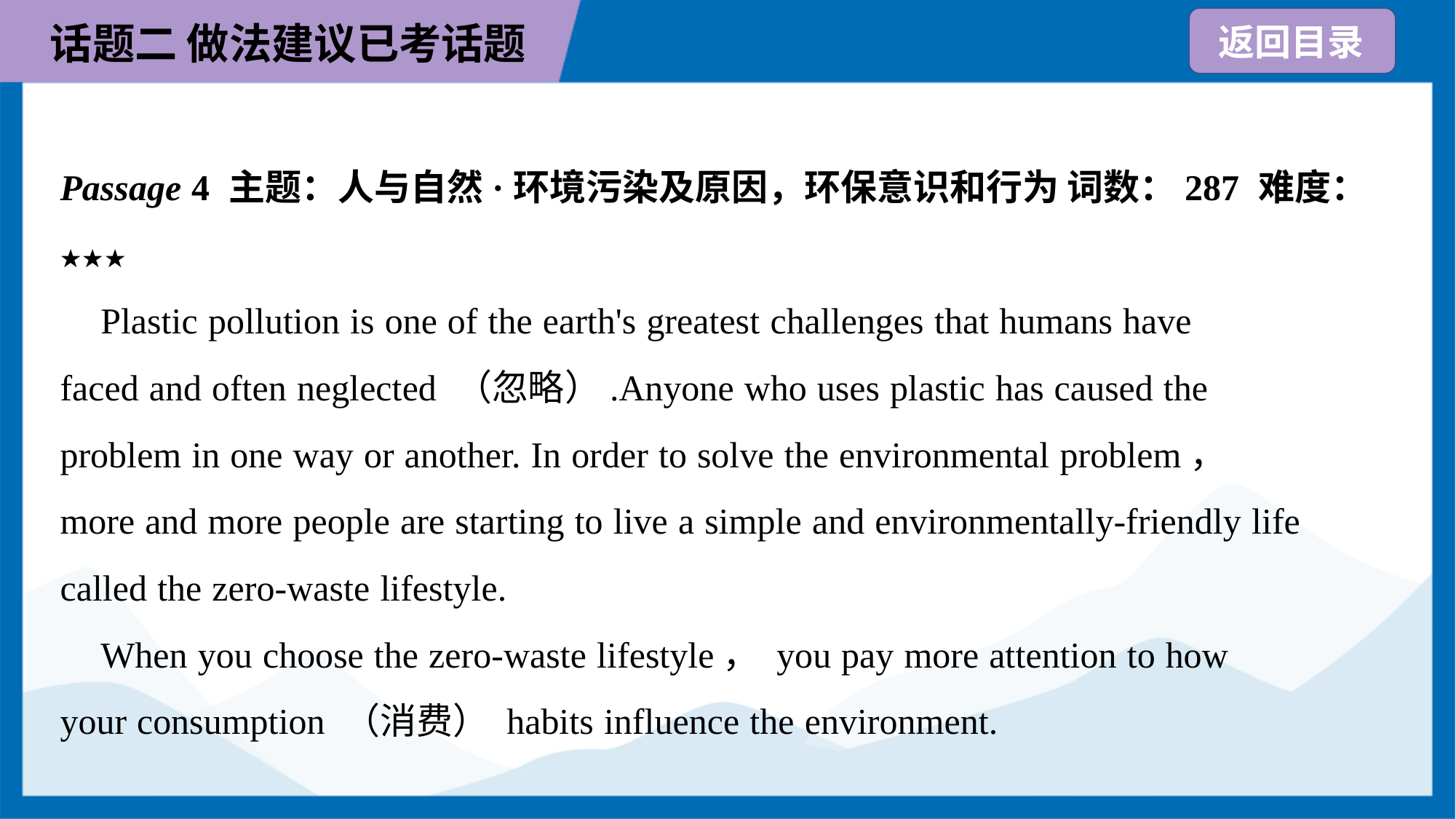

Passage 4 主题：人与自然·环境污染及原因，环保意识和行为 词数：287 难度：
★★★
    Plastic pollution is one of the earth's greatest challenges that humans have
faced and often neglected （忽略）.Anyone who uses plastic has caused the
problem in one way or another. In order to solve the environmental problem，
more and more people are starting to live a simple and environmentally-friendly life
called the zero-waste lifestyle.
    When you choose the zero-waste lifestyle， you pay more attention to how
your consumption （消费） habits influence the environment.